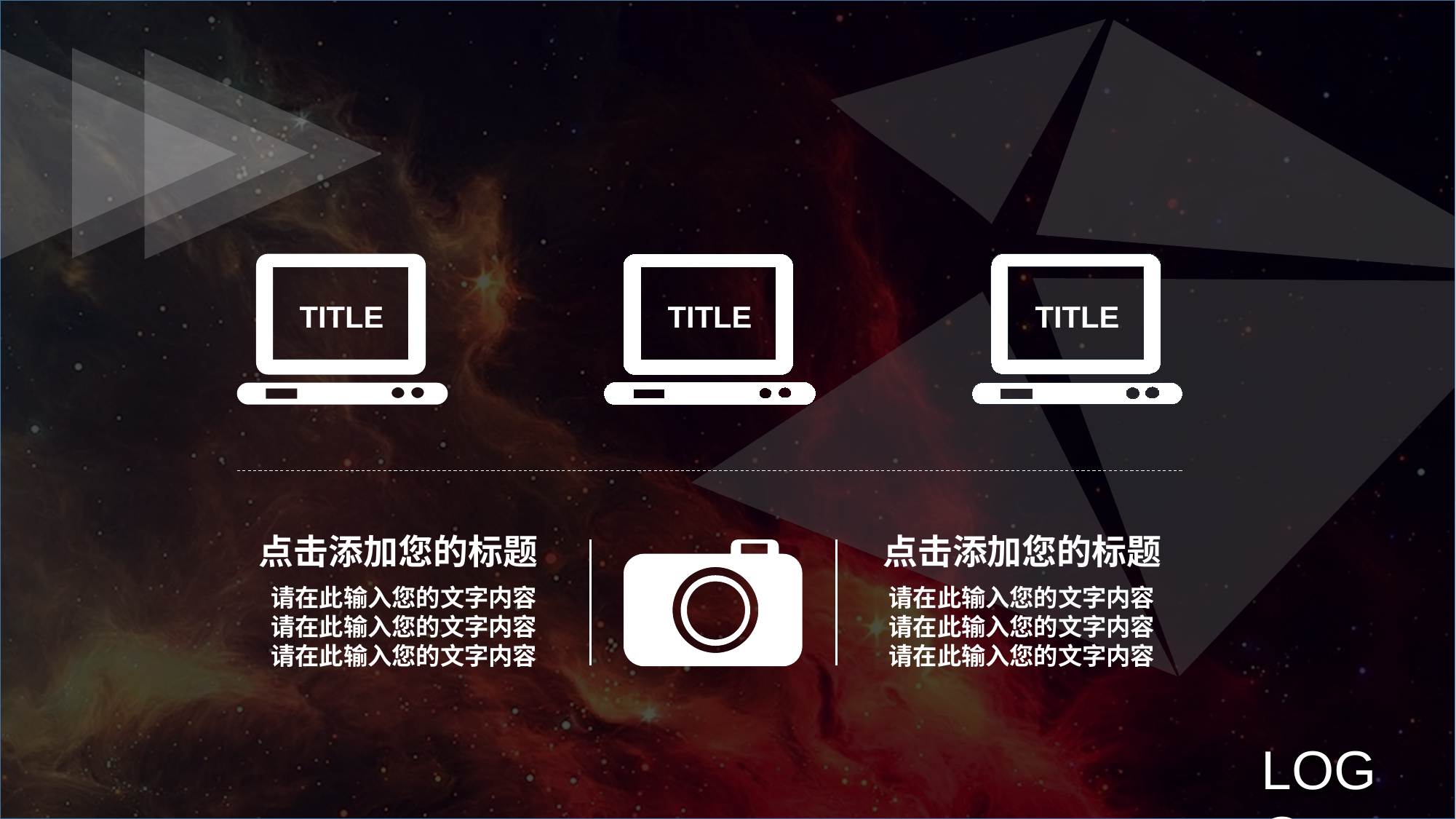

TITLE

TITLE
TITLE
点击添加您的标题
点击添加您的标题

请在此输入您的文字内容
请在此输入您的文字内容
请在此输入您的文字内容
请在此输入您的文字内容
请在此输入您的文字内容
请在此输入您的文字内容
LOGO